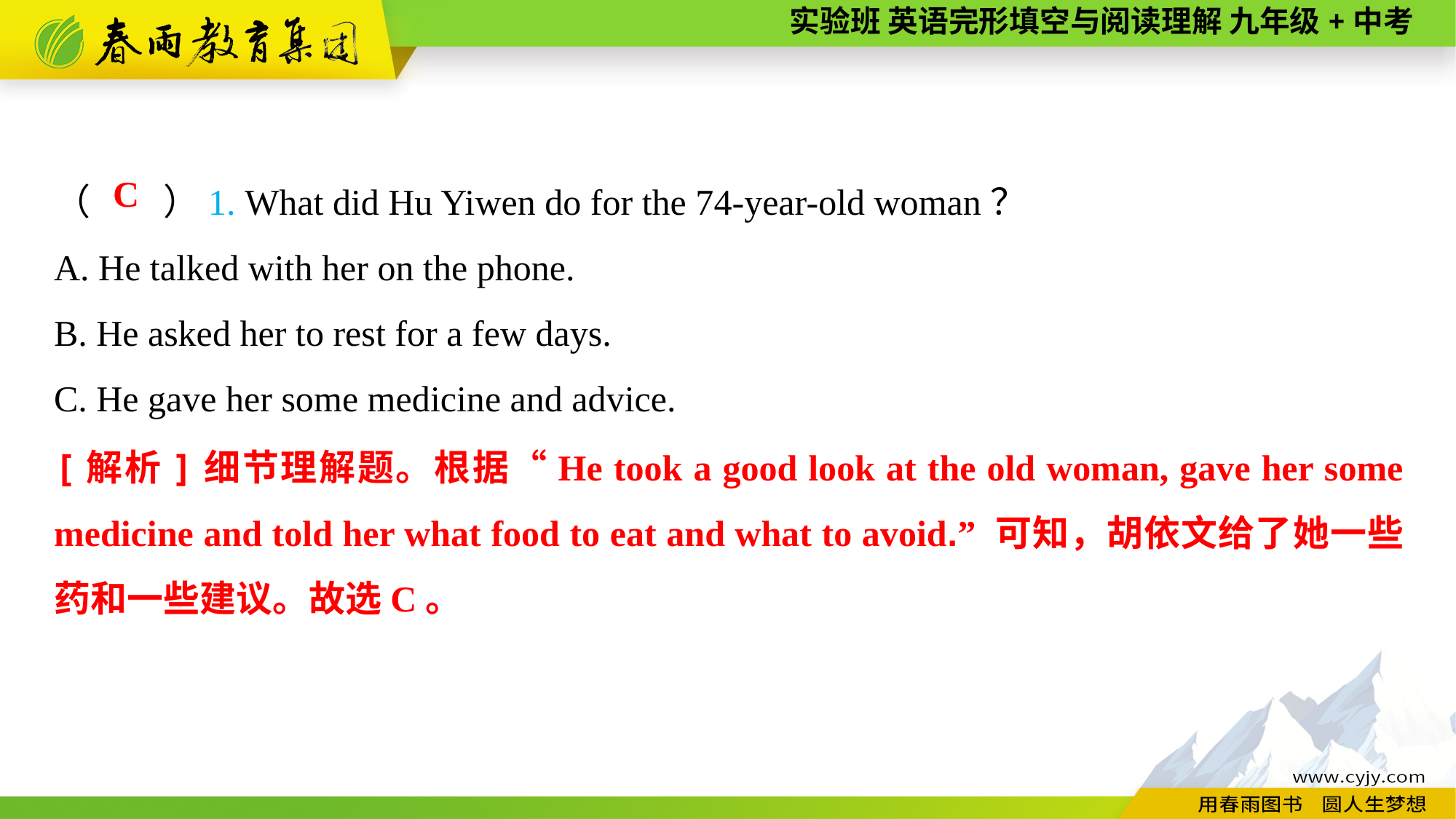

（　　）1. What did Hu Yiwen do for the 74-year-old woman？
A. He talked with her on the phone.
B. He asked her to rest for a few days.
C. He gave her some medicine and advice.
C
[解析]细节理解题。根据“He took a good look at the old woman, gave her some medicine and told her what food to eat and what to avoid.” 可知，胡依文给了她一些药和一些建议。故选C。